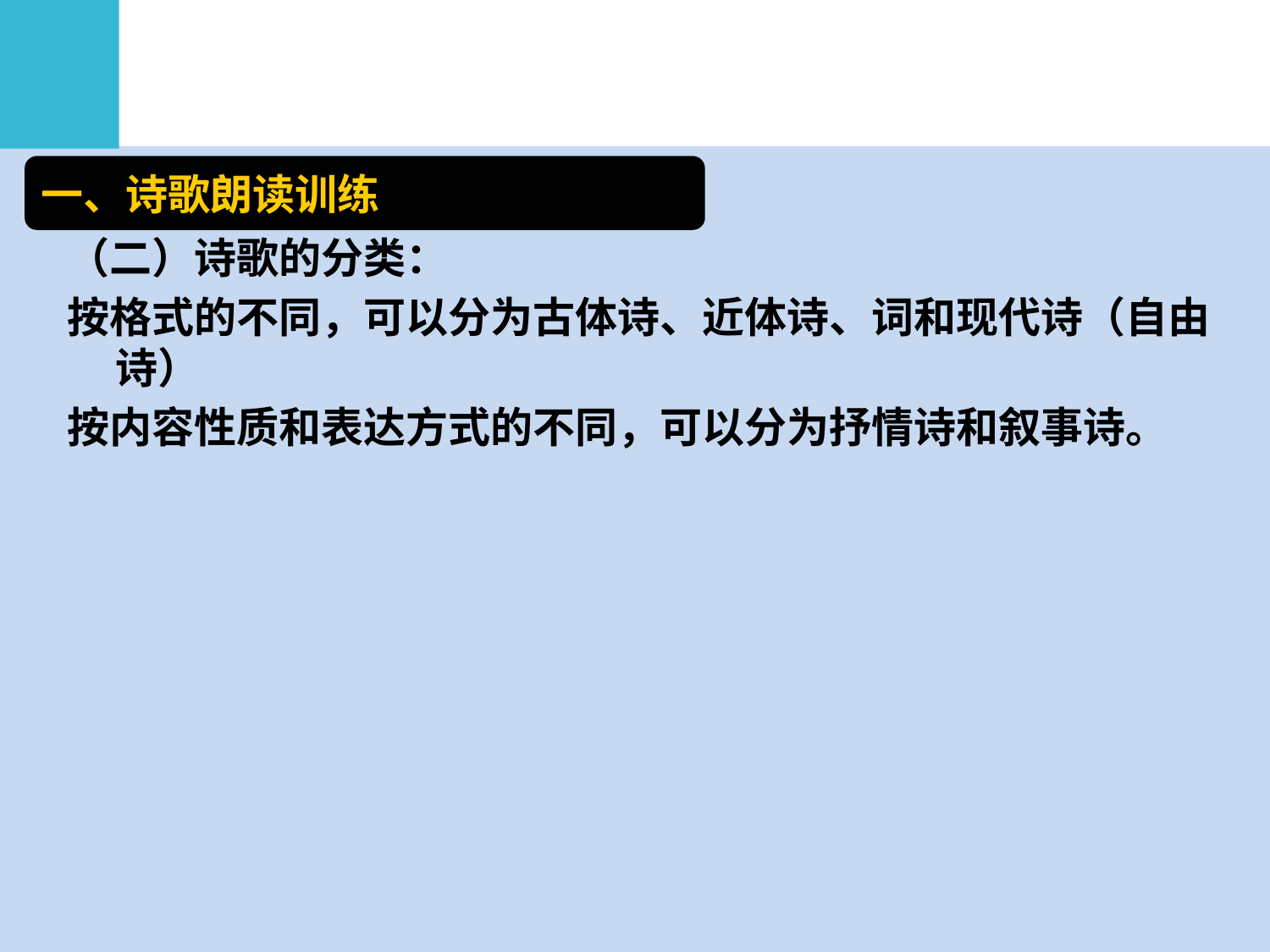

一、诗歌朗读训练

（二）诗歌的分类：
按格式的不同，可以分为古体诗、近体诗、词和现代诗（自由诗）
按内容性质和表达方式的不同，可以分为抒情诗和叙事诗。